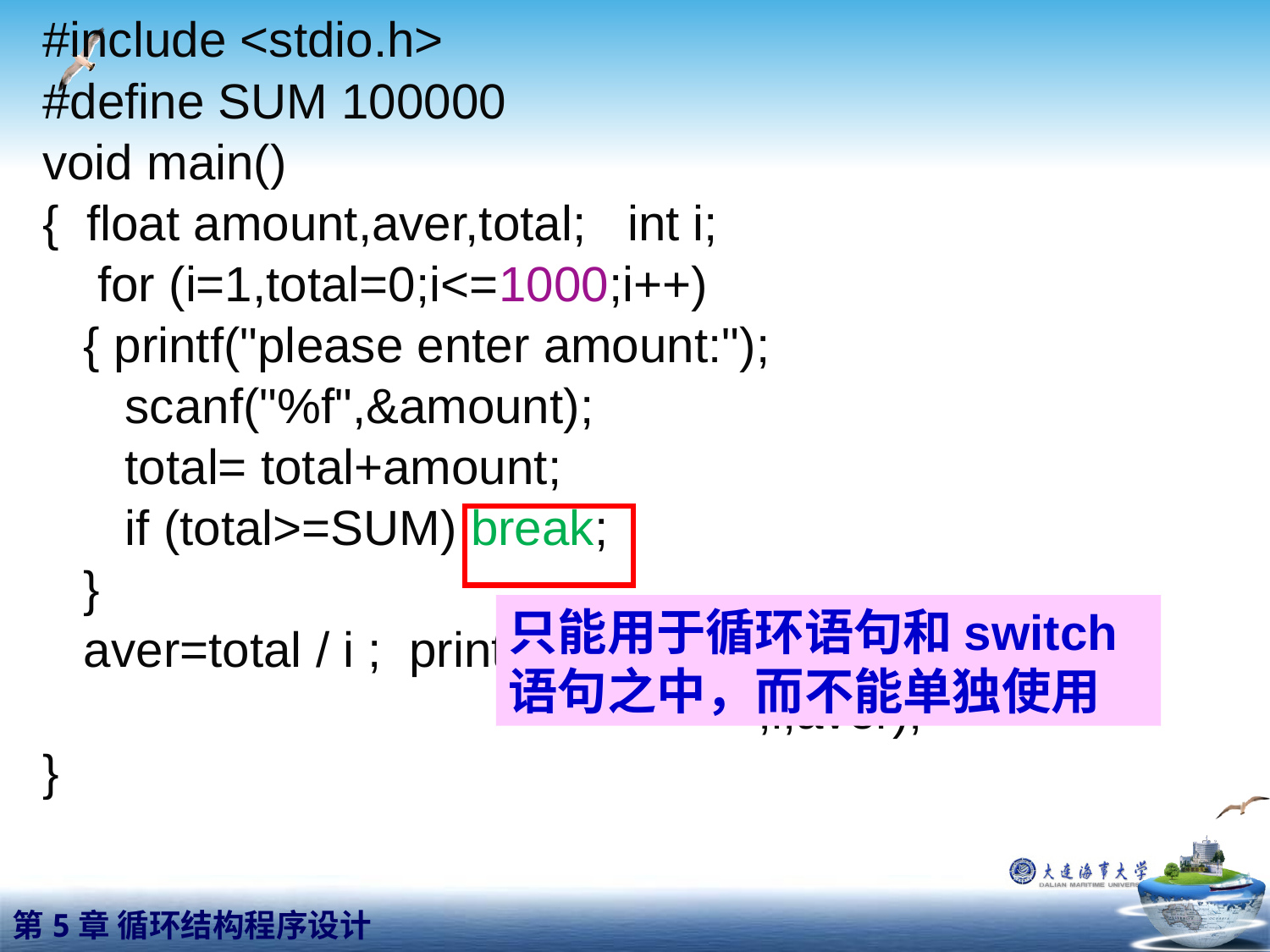

#include <stdio.h>
#define SUM 100000
void main()
{  float amount,aver,total;   int i;
    for (i=1,total=0;i<=1000;i++)
   { printf("please enter amount:");
      scanf("%f",&amount);
      total= total+amount;
      if (total>=SUM) break;
   }
   aver=total / i ;  printf(“num=%d\naver=%10.2f\n“
                                                    ,i,aver);
}

只能用于循环语句和switch语句之中，而不能单独使用